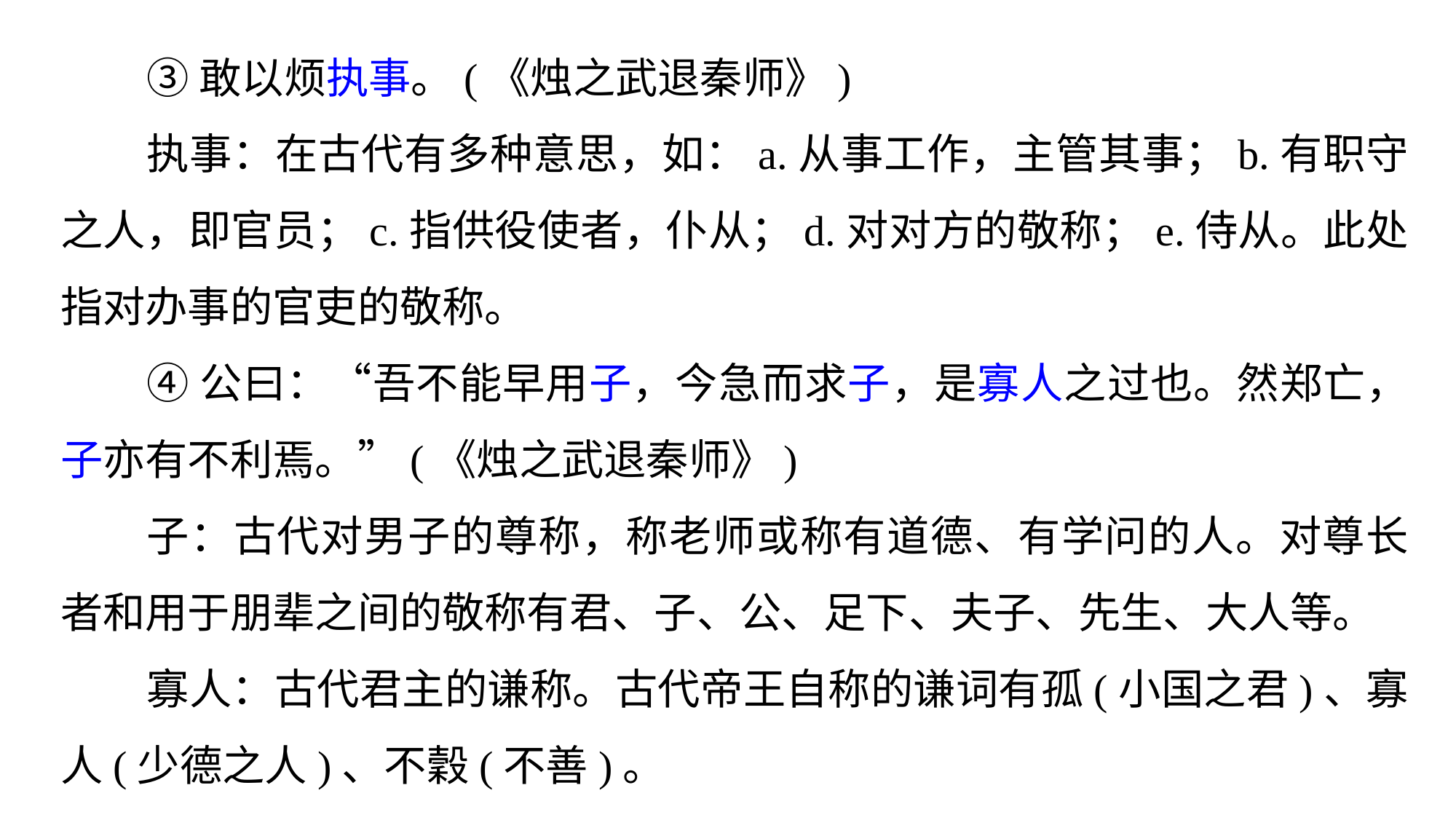

③敢以烦执事。(《烛之武退秦师》)
执事：在古代有多种意思，如：a.从事工作，主管其事；b.有职守之人，即官员；c.指供役使者，仆从；d.对对方的敬称；e.侍从。此处指对办事的官吏的敬称。
④公曰：“吾不能早用子，今急而求子，是寡人之过也。然郑亡，子亦有不利焉。”(《烛之武退秦师》)
子：古代对男子的尊称，称老师或称有道德、有学问的人。对尊长者和用于朋辈之间的敬称有君、子、公、足下、夫子、先生、大人等。
寡人：古代君主的谦称。古代帝王自称的谦词有孤(小国之君)、寡人(少德之人)、不穀(不善)。